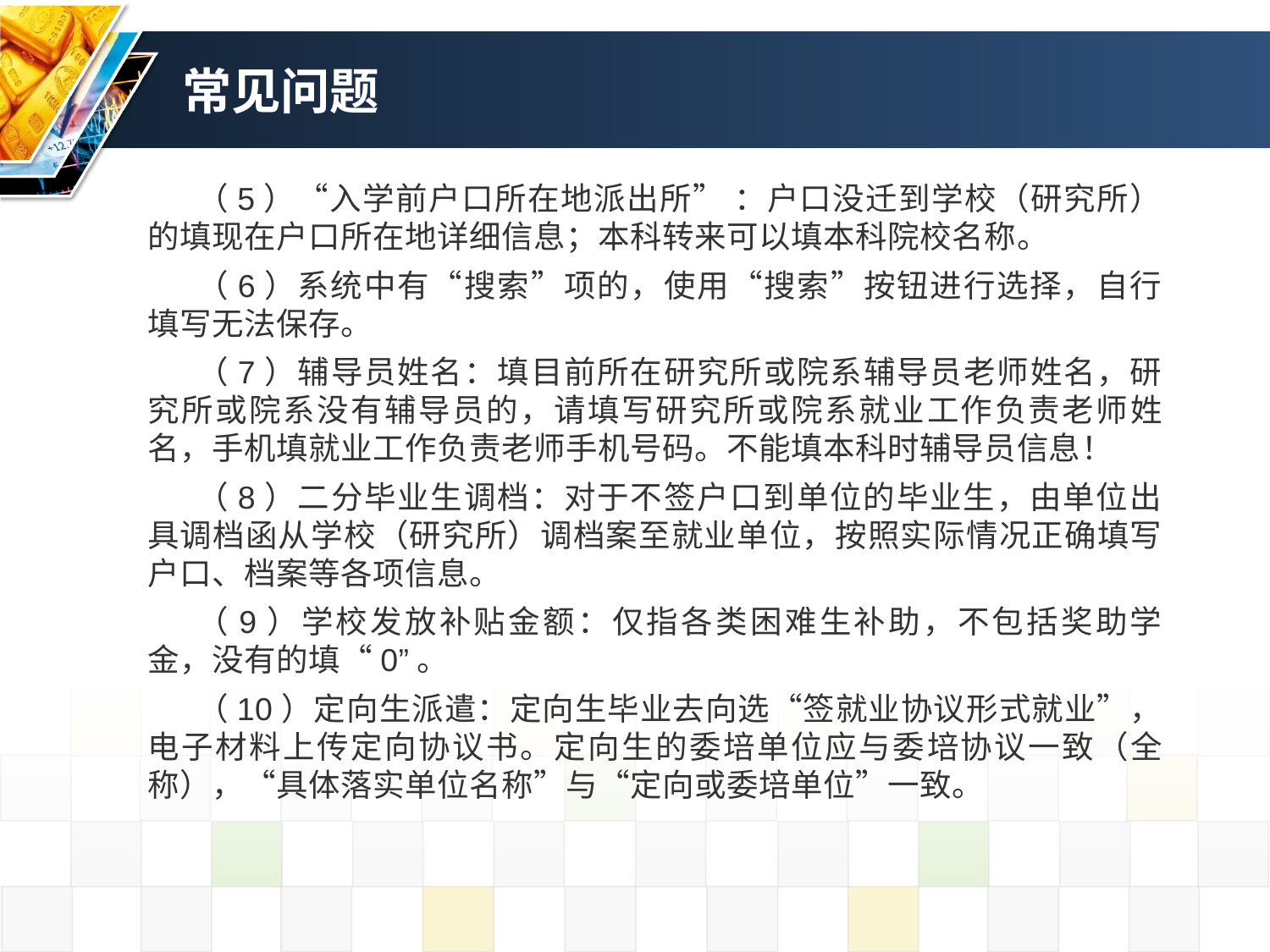

# 常见问题
（5）“入学前户口所在地派出所” ：户口没迁到学校（研究所）的填现在户口所在地详细信息；本科转来可以填本科院校名称。
（6）系统中有“搜索”项的，使用“搜索”按钮进行选择，自行填写无法保存。
（7）辅导员姓名：填目前所在研究所或院系辅导员老师姓名，研究所或院系没有辅导员的，请填写研究所或院系就业工作负责老师姓名，手机填就业工作负责老师手机号码。不能填本科时辅导员信息！
（8）二分毕业生调档：对于不签户口到单位的毕业生，由单位出具调档函从学校（研究所）调档案至就业单位，按照实际情况正确填写户口、档案等各项信息。
（9）学校发放补贴金额：仅指各类困难生补助，不包括奖助学金，没有的填“0”。
（10）定向生派遣：定向生毕业去向选“签就业协议形式就业”，电子材料上传定向协议书。定向生的委培单位应与委培协议一致（全称），“具体落实单位名称”与“定向或委培单位”一致。